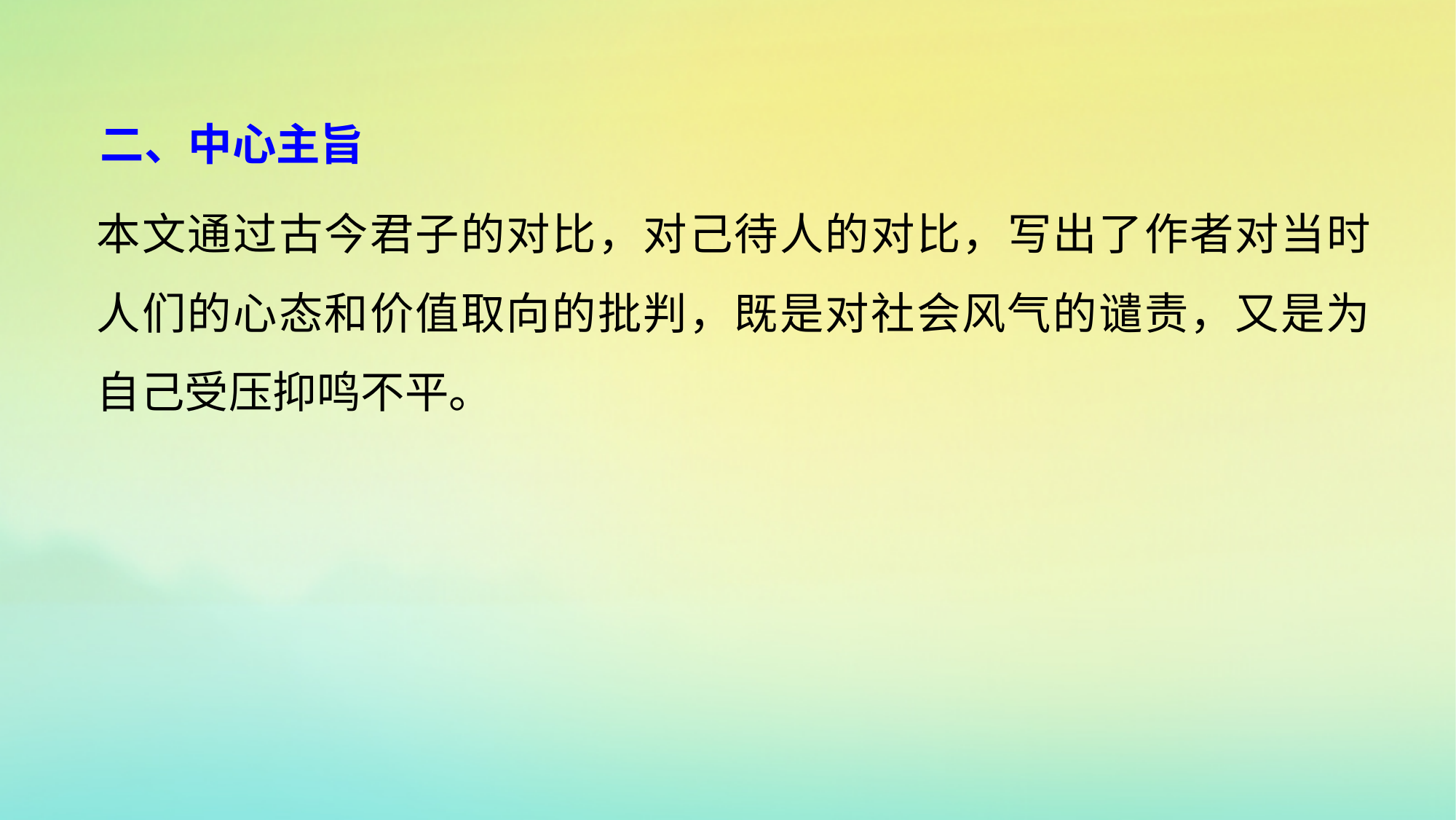

二、中心主旨
本文通过古今君子的对比，对己待人的对比，写出了作者对当时人们的心态和价值取向的批判，既是对社会风气的谴责，又是为自己受压抑鸣不平。